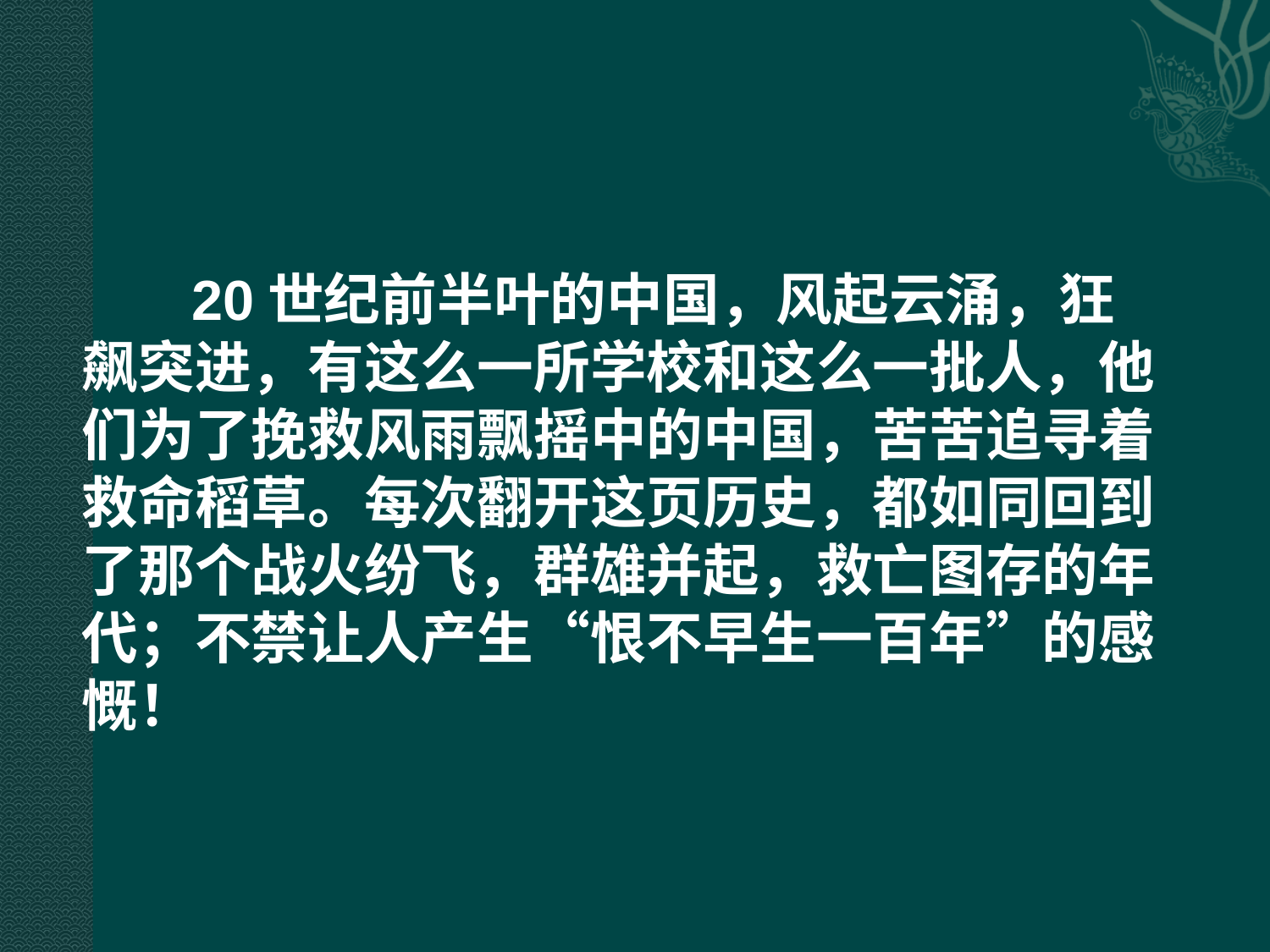

20世纪前半叶的中国，风起云涌，狂飙突进，有这么一所学校和这么一批人，他们为了挽救风雨飘摇中的中国，苦苦追寻着救命稻草。每次翻开这页历史，都如同回到了那个战火纷飞，群雄并起，救亡图存的年代；不禁让人产生“恨不早生一百年”的感慨！